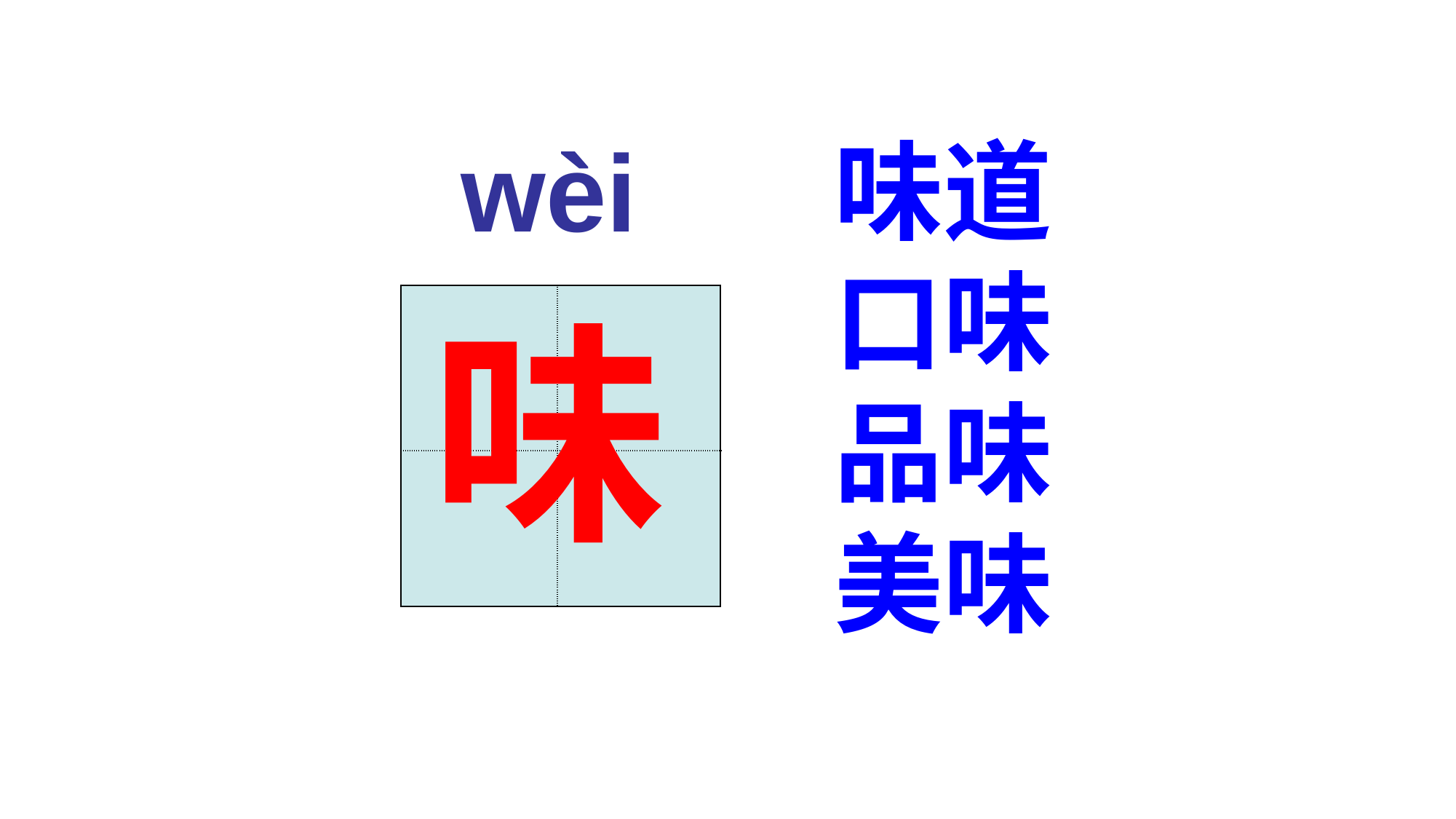

wèi
味道
口味
品味
美味
味
|  |  |
| --- | --- |
|  |  |